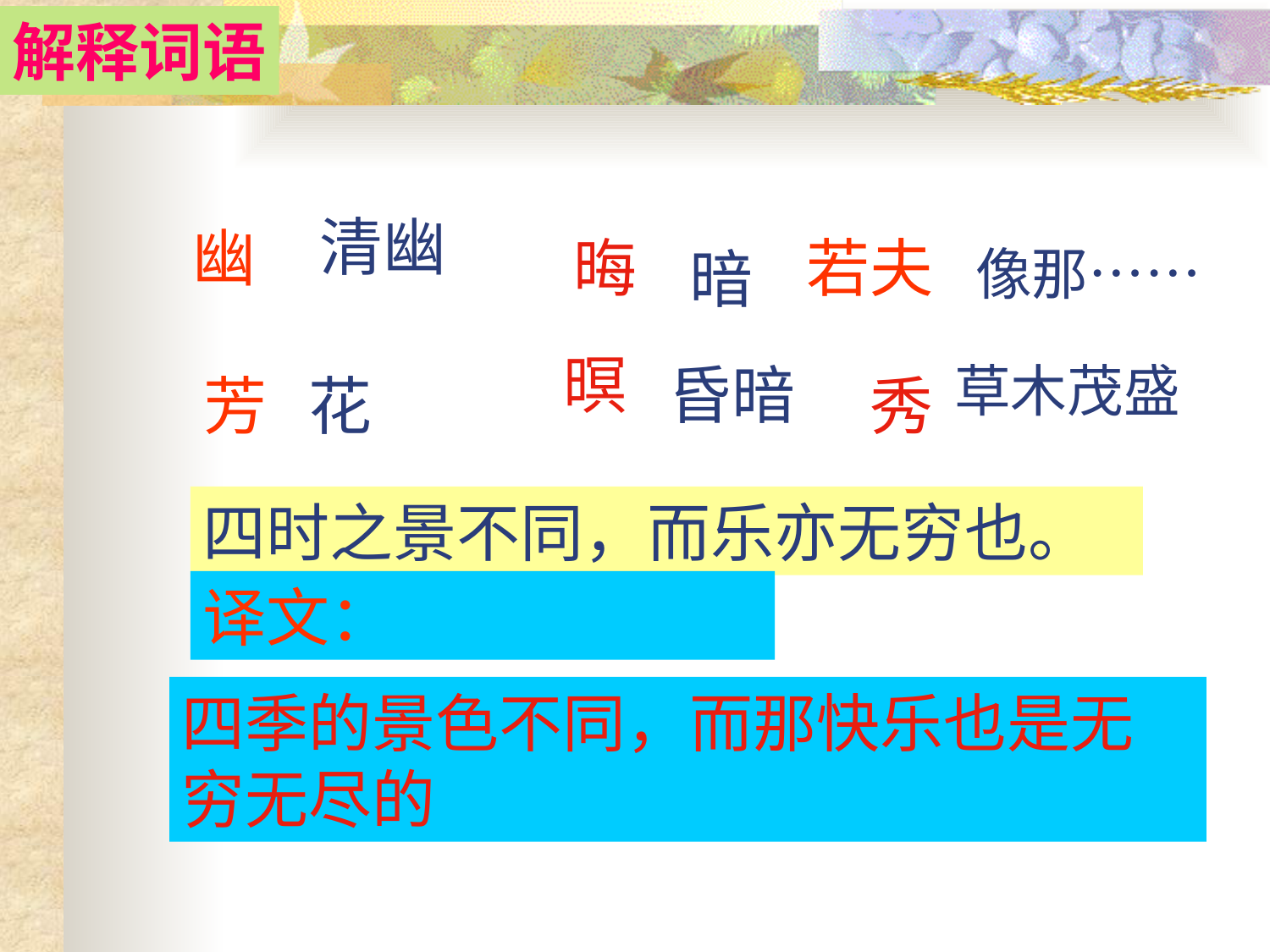

解释词语
清幽
幽
晦
若夫
暗
像那……
暝
昏暗
草木茂盛
芳
花
秀
四时之景不同，而乐亦无穷也。
译文：
四季的景色不同，而那快乐也是无穷无尽的